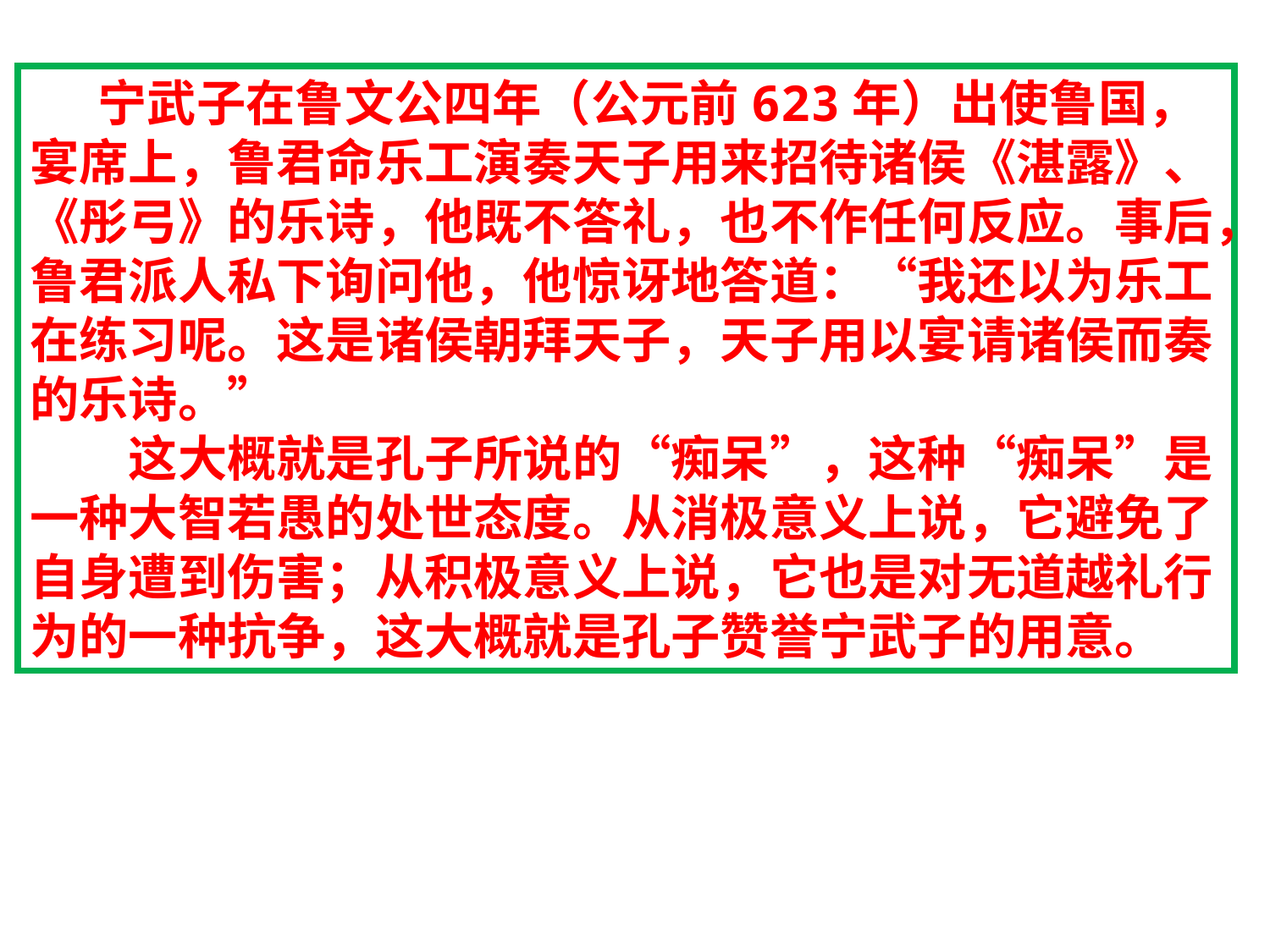

宁武子在鲁文公四年（公元前623年）出使鲁国，宴席上，鲁君命乐工演奏天子用来招待诸侯《湛露》、《彤弓》的乐诗，他既不答礼，也不作任何反应。事后，鲁君派人私下询问他，他惊讶地答道：“我还以为乐工在练习呢。这是诸侯朝拜天子，天子用以宴请诸侯而奏的乐诗。”
　　这大概就是孔子所说的“痴呆”，这种“痴呆”是一种大智若愚的处世态度。从消极意义上说，它避免了自身遭到伤害；从积极意义上说，它也是对无道越礼行为的一种抗争，这大概就是孔子赞誉宁武子的用意。